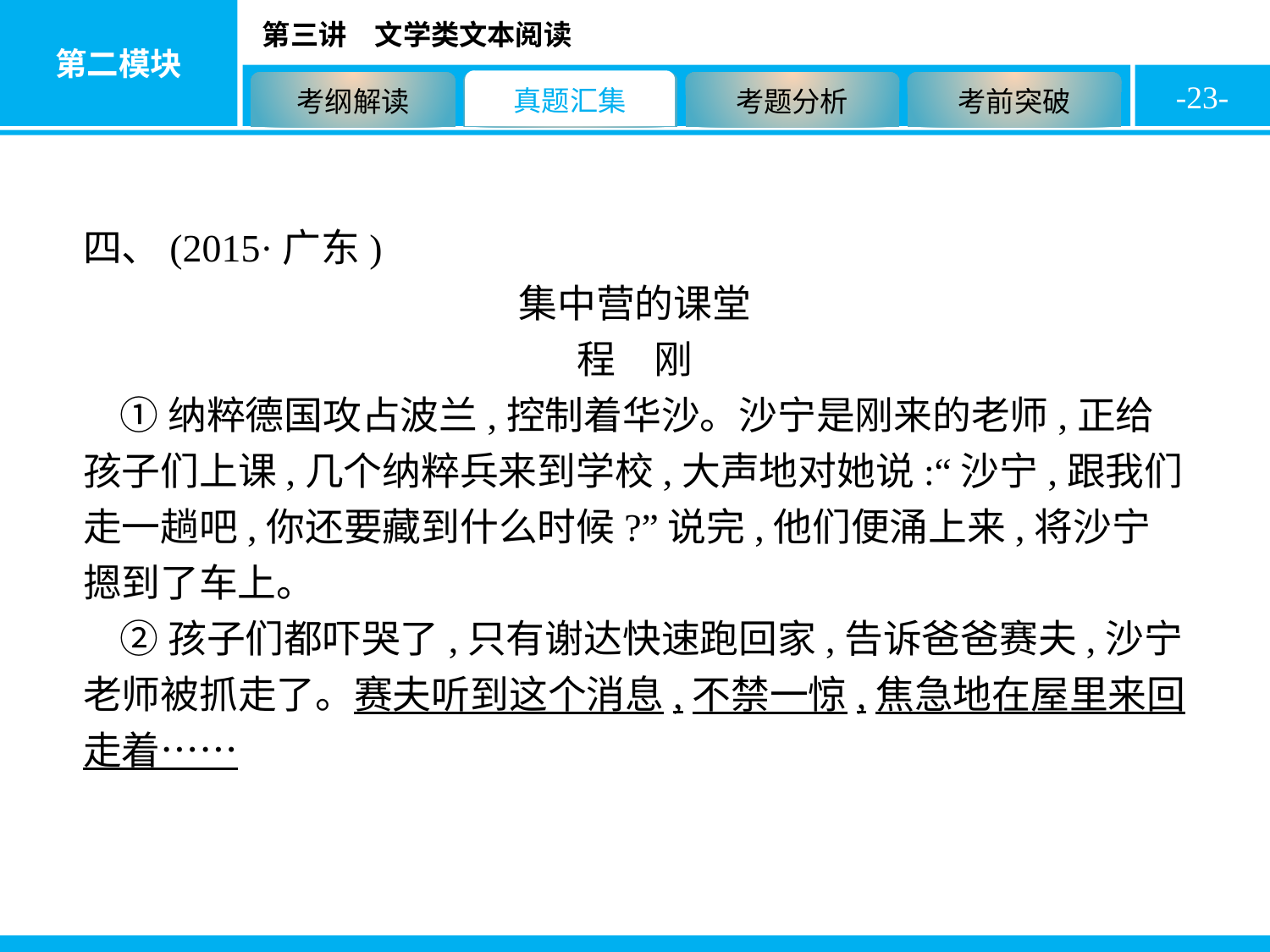

-23-
四、(2015·广东)
集中营的课堂
程　刚
①纳粹德国攻占波兰,控制着华沙。沙宁是刚来的老师,正给孩子们上课,几个纳粹兵来到学校,大声地对她说:“沙宁,跟我们走一趟吧,你还要藏到什么时候?”说完,他们便涌上来,将沙宁摁到了车上。
②孩子们都吓哭了,只有谢达快速跑回家,告诉爸爸赛夫,沙宁老师被抓走了。赛夫听到这个消息,不禁一惊,焦急地在屋里来回走着……